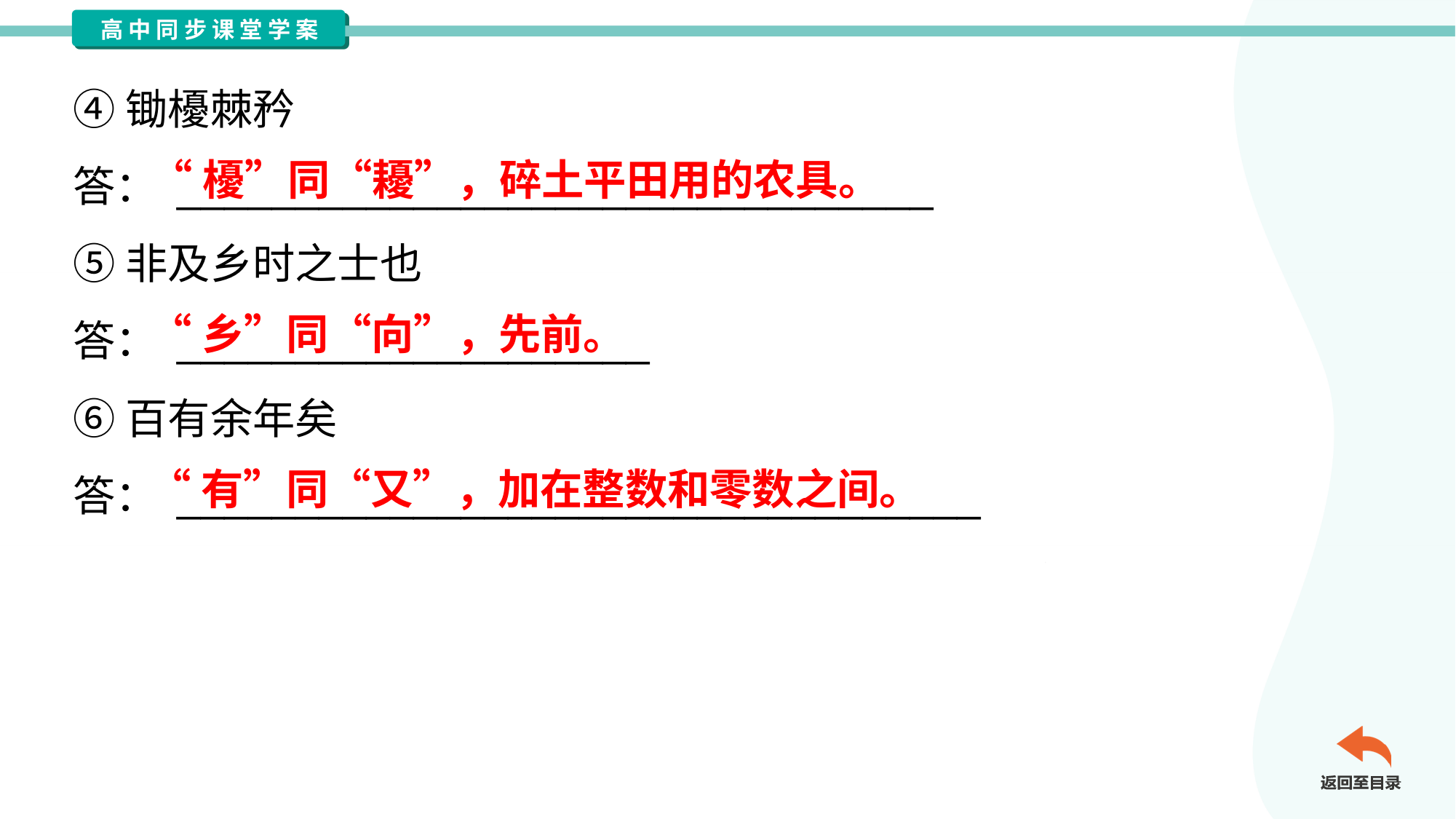

④锄櫌棘矜
答： ________________________________
⑤非及乡时之士也
答： ____________________
⑥百有余年矣
答： __________________________________
“櫌”同“耰”，碎土平田用的农具。
“乡”同“向”，先前。
“有”同“又”，加在整数和零数之间。